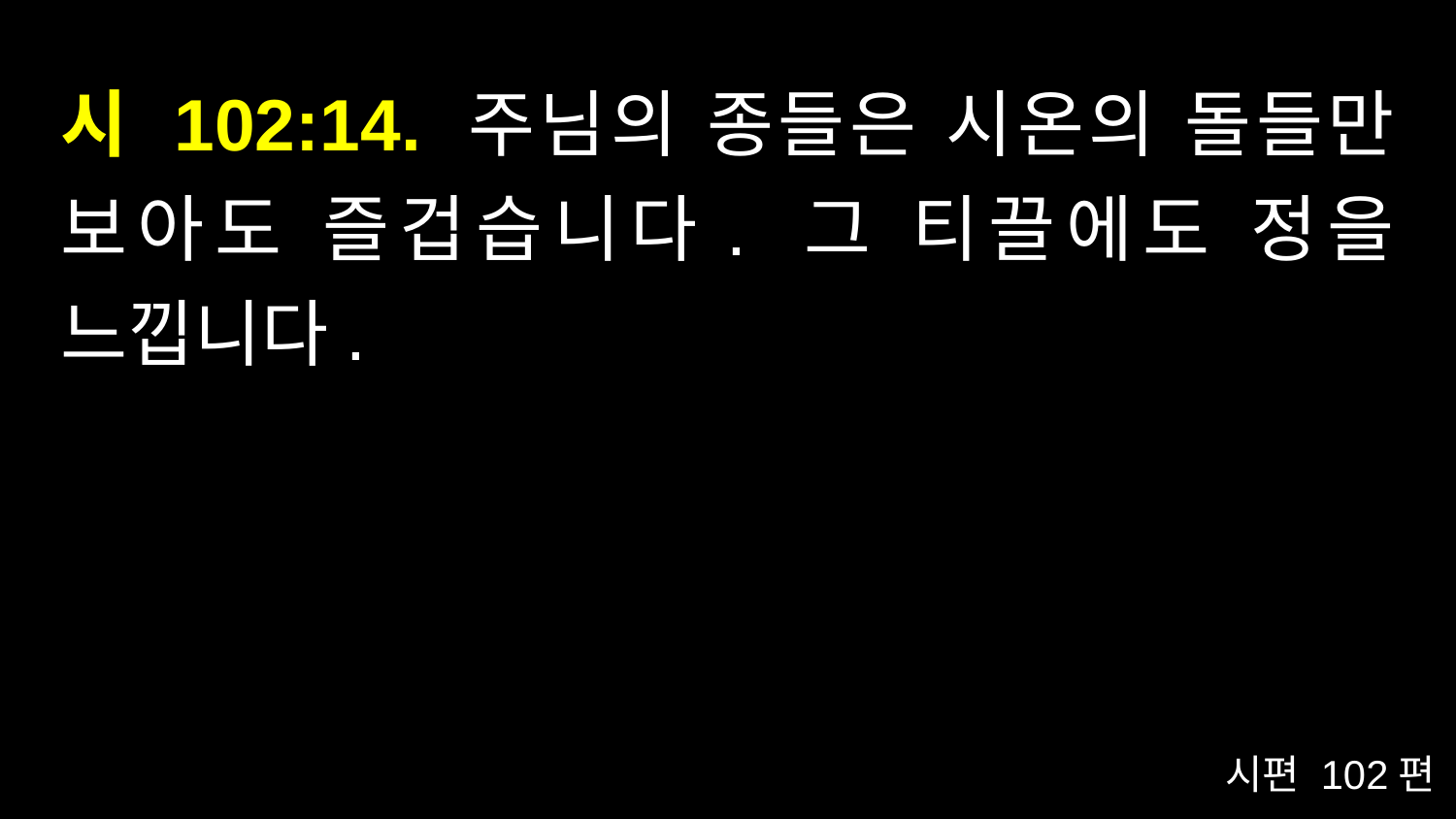

# 시 102:14. 주님의 종들은 시온의 돌들만 보아도 즐겁습니다. 그 티끌에도 정을 느낍니다.
시편 102편